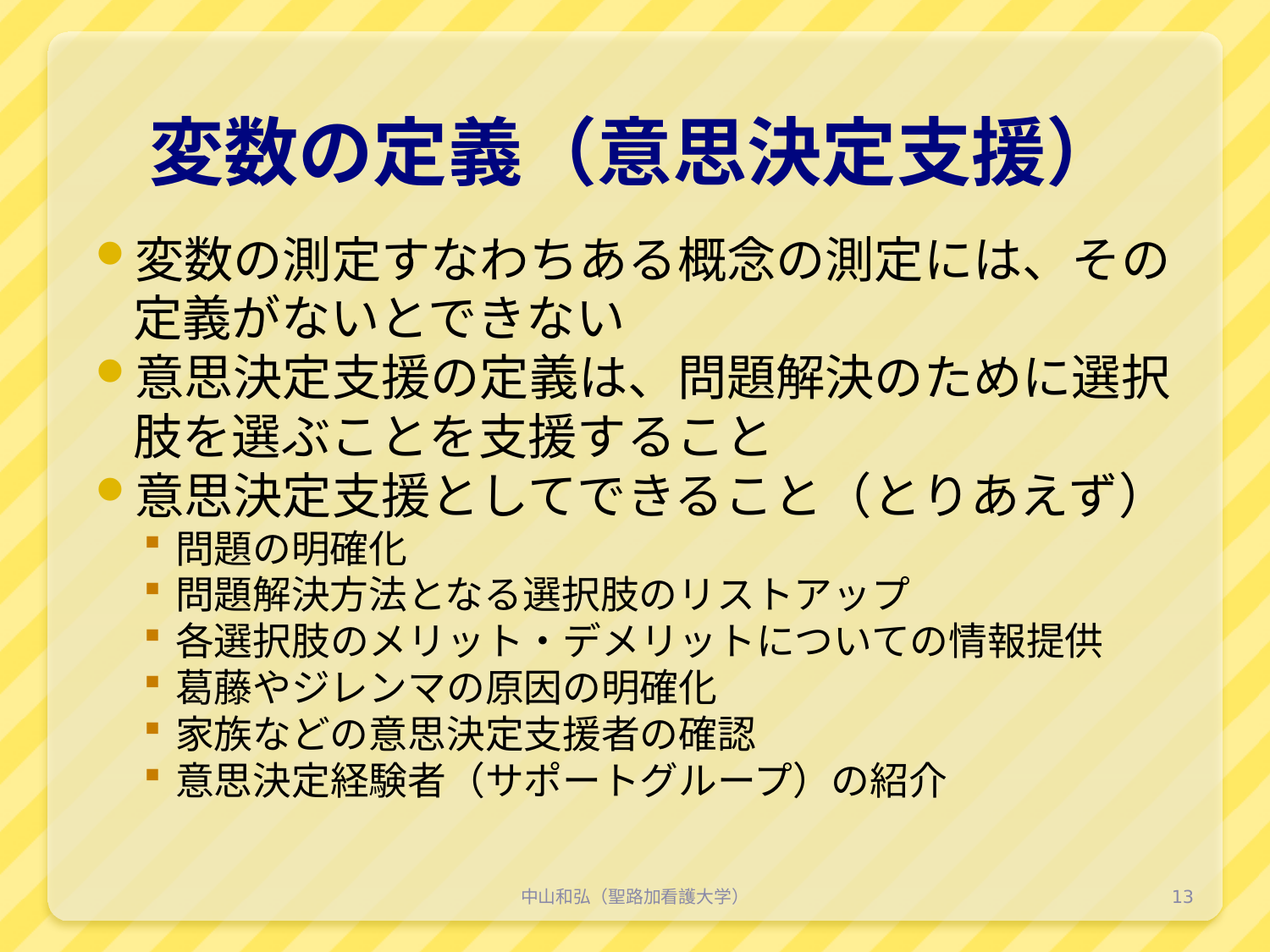

# 変数の定義（意思決定支援）
変数の測定すなわちある概念の測定には、その定義がないとできない
意思決定支援の定義は、問題解決のために選択肢を選ぶことを支援すること
意思決定支援としてできること（とりあえず）
問題の明確化
問題解決方法となる選択肢のリストアップ
各選択肢のメリット・デメリットについての情報提供
葛藤やジレンマの原因の明確化
家族などの意思決定支援者の確認
意思決定経験者（サポートグループ）の紹介
中山和弘（聖路加看護大学）
13